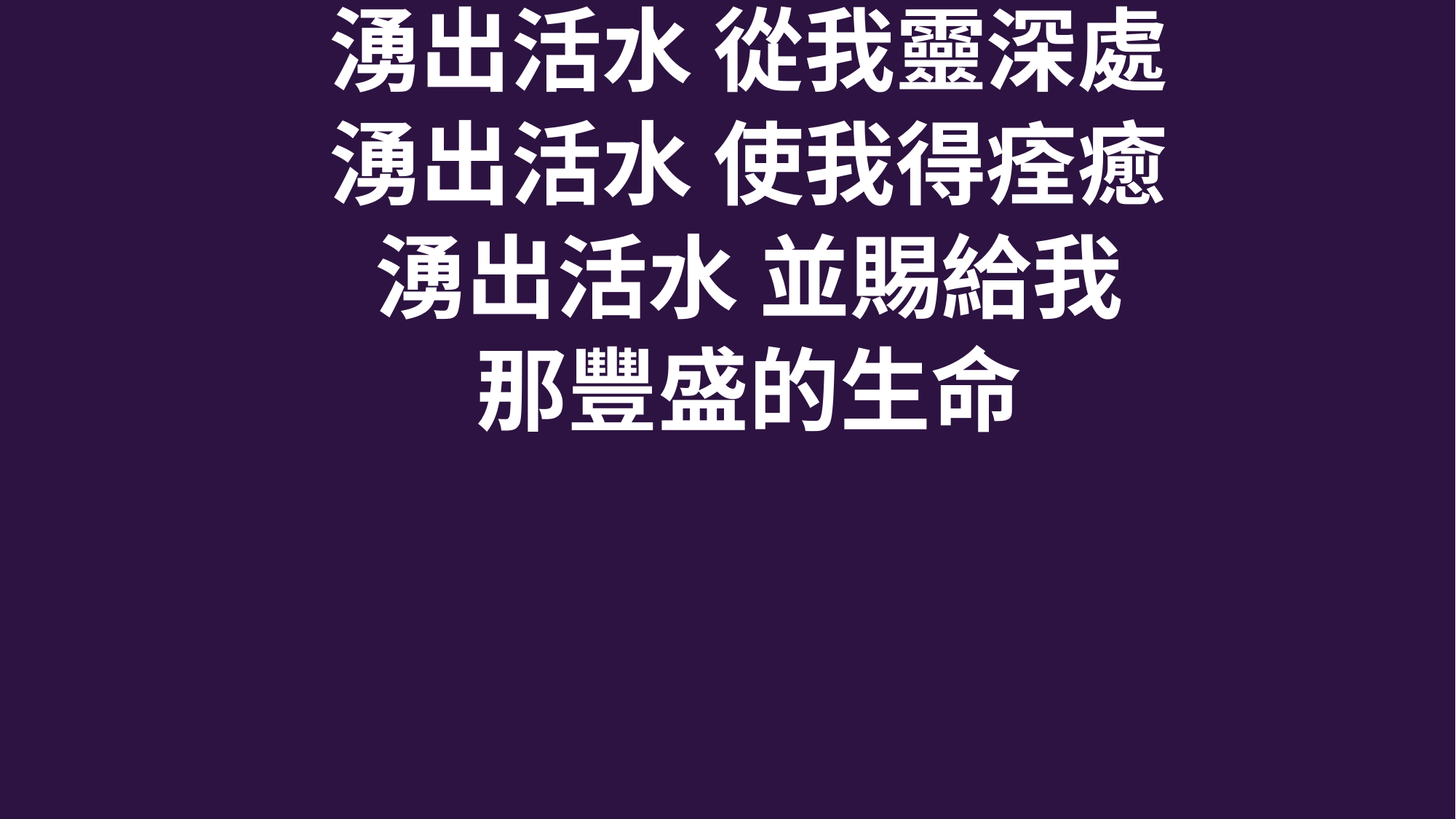

湧出活水 從我靈深處
 湧出活水 使我得痊癒
 湧出活水 並賜給我
 那豐盛的生命